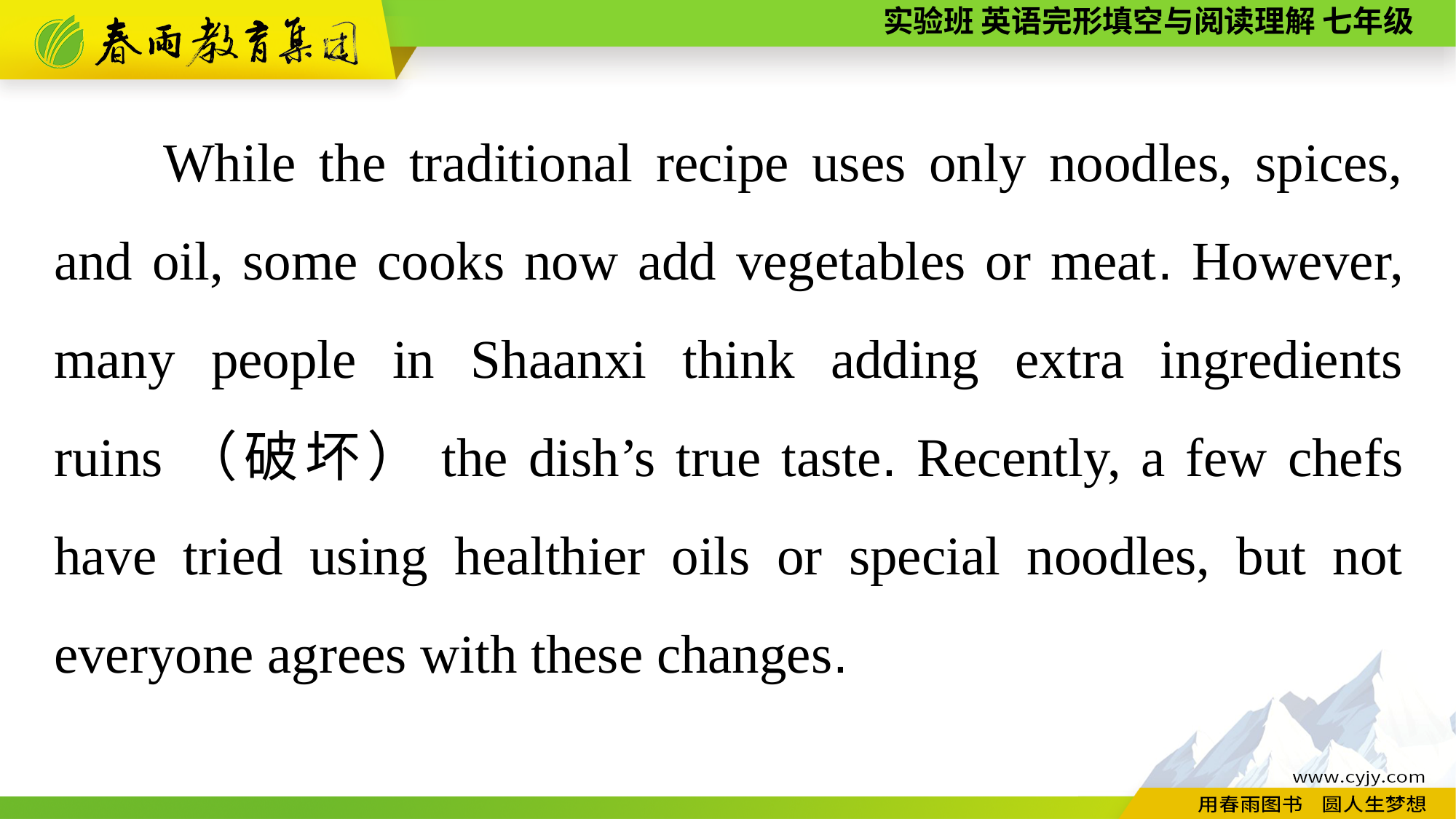

While the traditional recipe uses only noodles, spices, and oil, some cooks now add vegetables or meat. However, many people in Shaanxi think adding extra ingredients ruins（破坏）the dish’s true taste. Recently, a few chefs have tried using healthier oils or special noodles, but not everyone agrees with these changes.